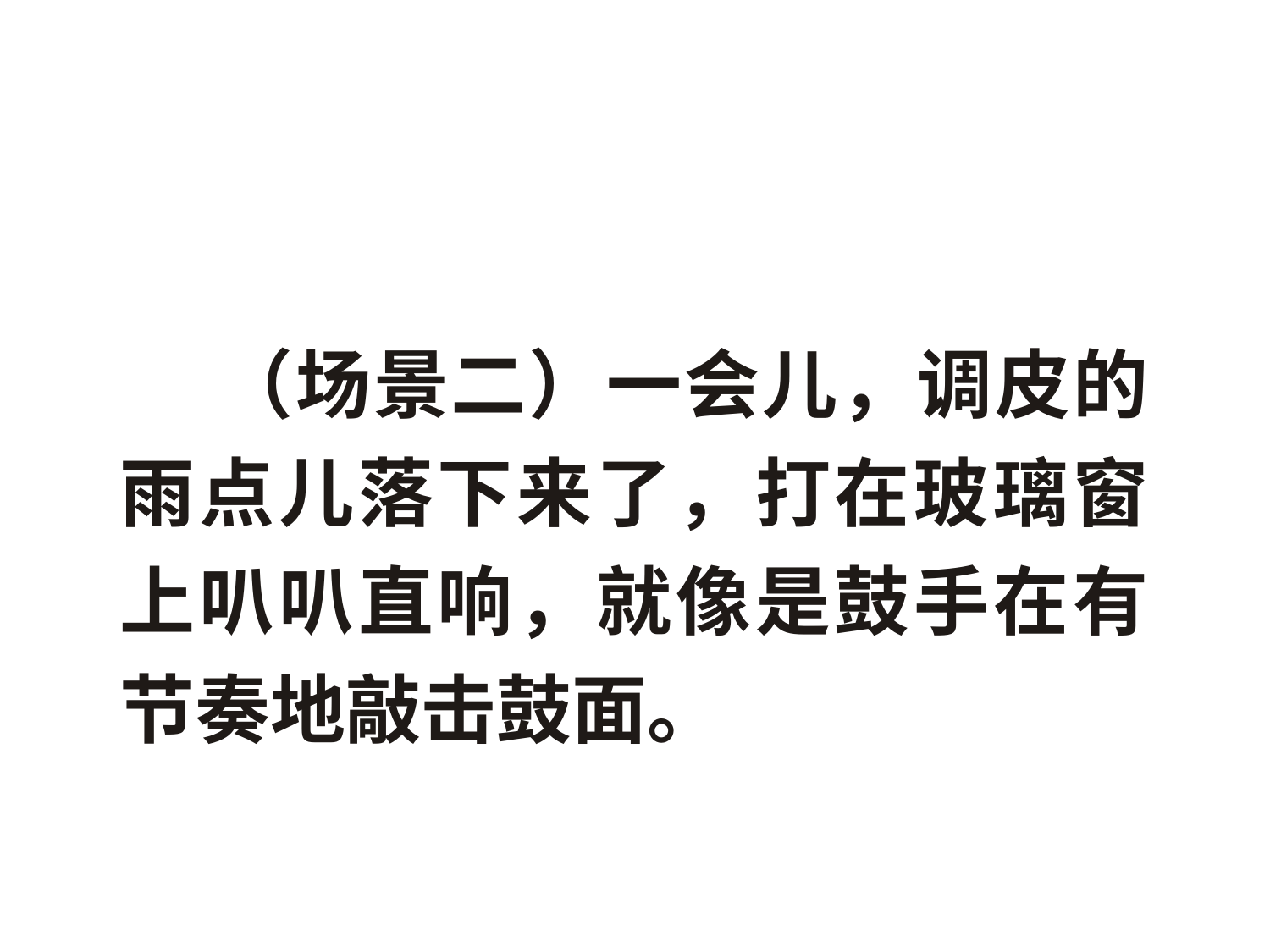

（场景二）一会儿，调皮的雨点儿落下来了，打在玻璃窗上叭叭直响，就像是鼓手在有节奏地敲击鼓面。